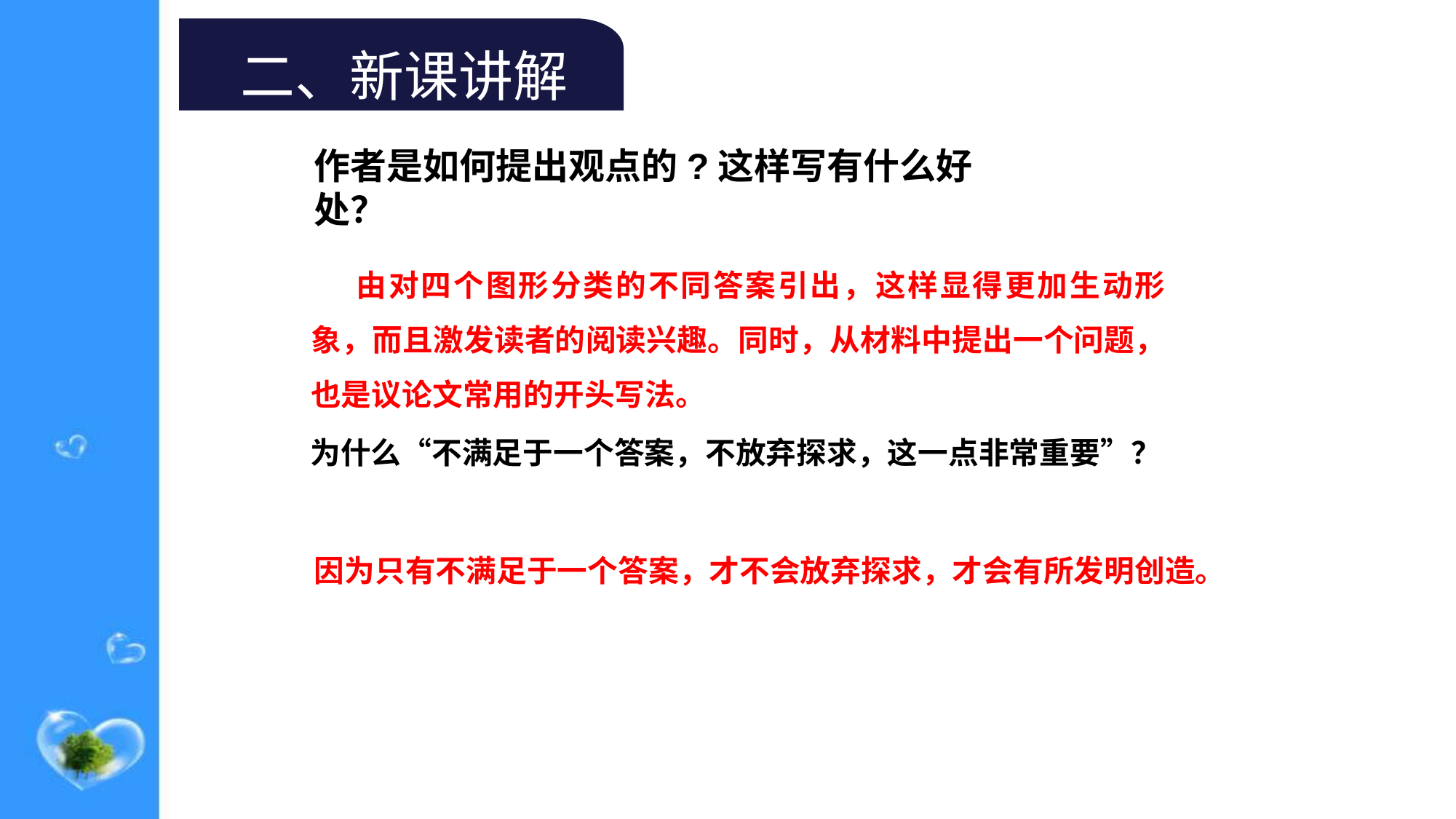

二、新课讲解

作者是如何提出观点的?这样写有什么好处？
    由对四个图形分类的不同答案引出，这样显得更加生动形象，而且激发读者的阅读兴趣。同时，从材料中提出一个问题，也是议论文常用的开头写法。
为什么“不满足于一个答案，不放弃探求，这一点非常重要”？
因为只有不满足于一个答案，才不会放弃探求，才会有所发明创造。